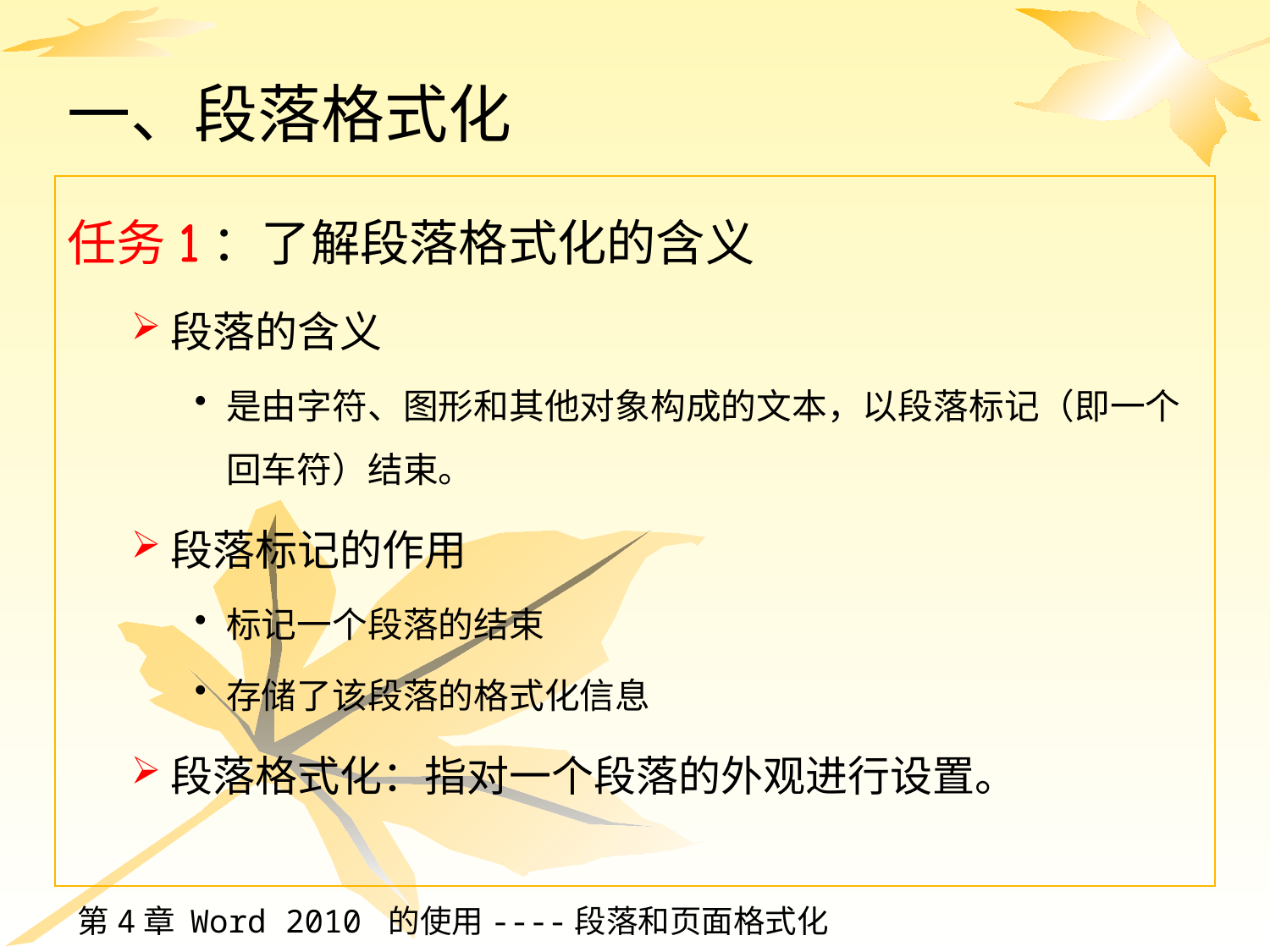

# 一、段落格式化
任务1：了解段落格式化的含义
段落的含义
是由字符、图形和其他对象构成的文本，以段落标记（即一个回车符）结束。
段落标记的作用
标记一个段落的结束
存储了该段落的格式化信息
段落格式化：指对一个段落的外观进行设置。